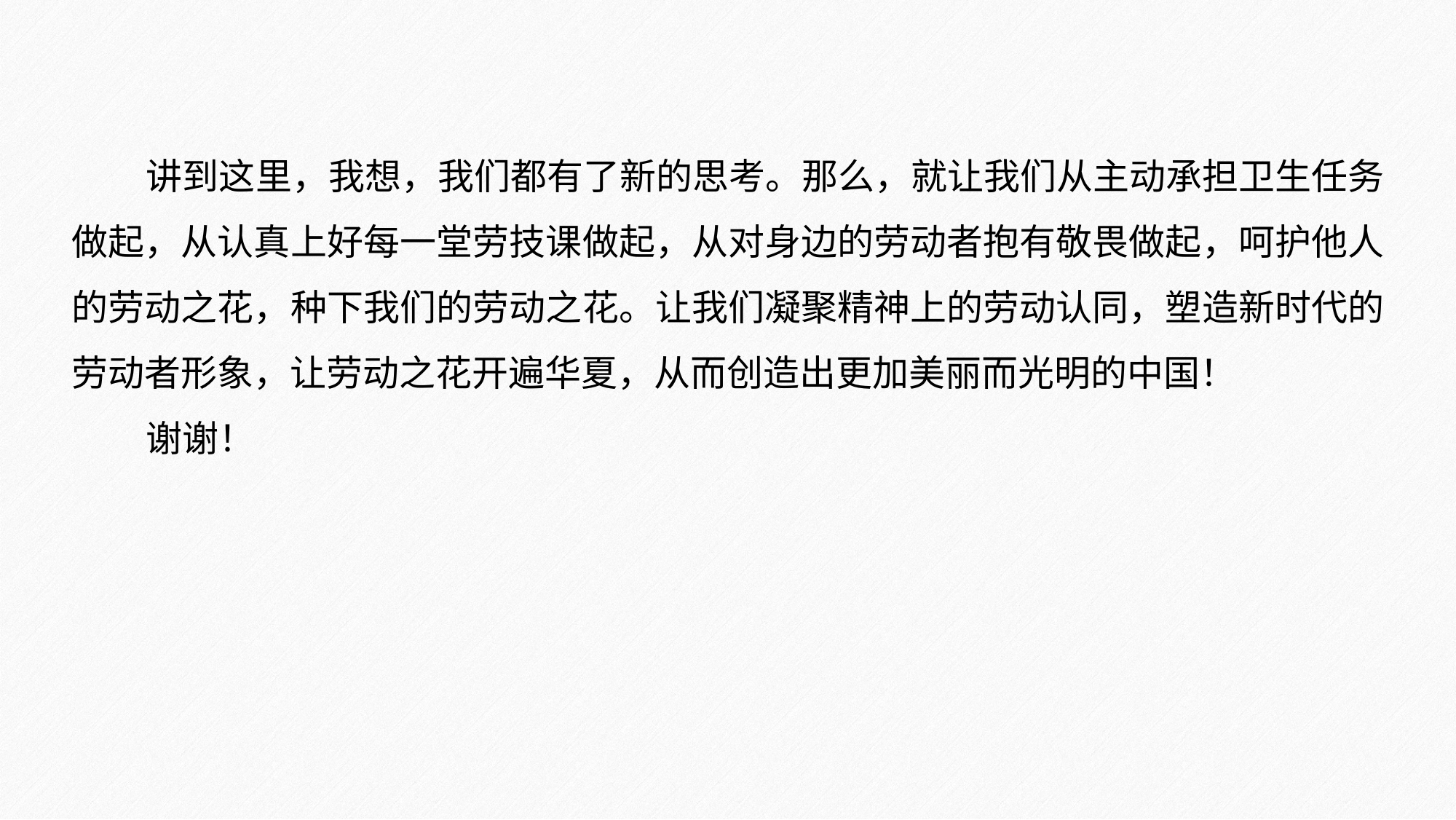

讲到这里，我想，我们都有了新的思考。那么，就让我们从主动承担卫生任务做起，从认真上好每一堂劳技课做起，从对身边的劳动者抱有敬畏做起，呵护他人的劳动之花，种下我们的劳动之花。让我们凝聚精神上的劳动认同，塑造新时代的劳动者形象，让劳动之花开遍华夏，从而创造出更加美丽而光明的中国！
谢谢！